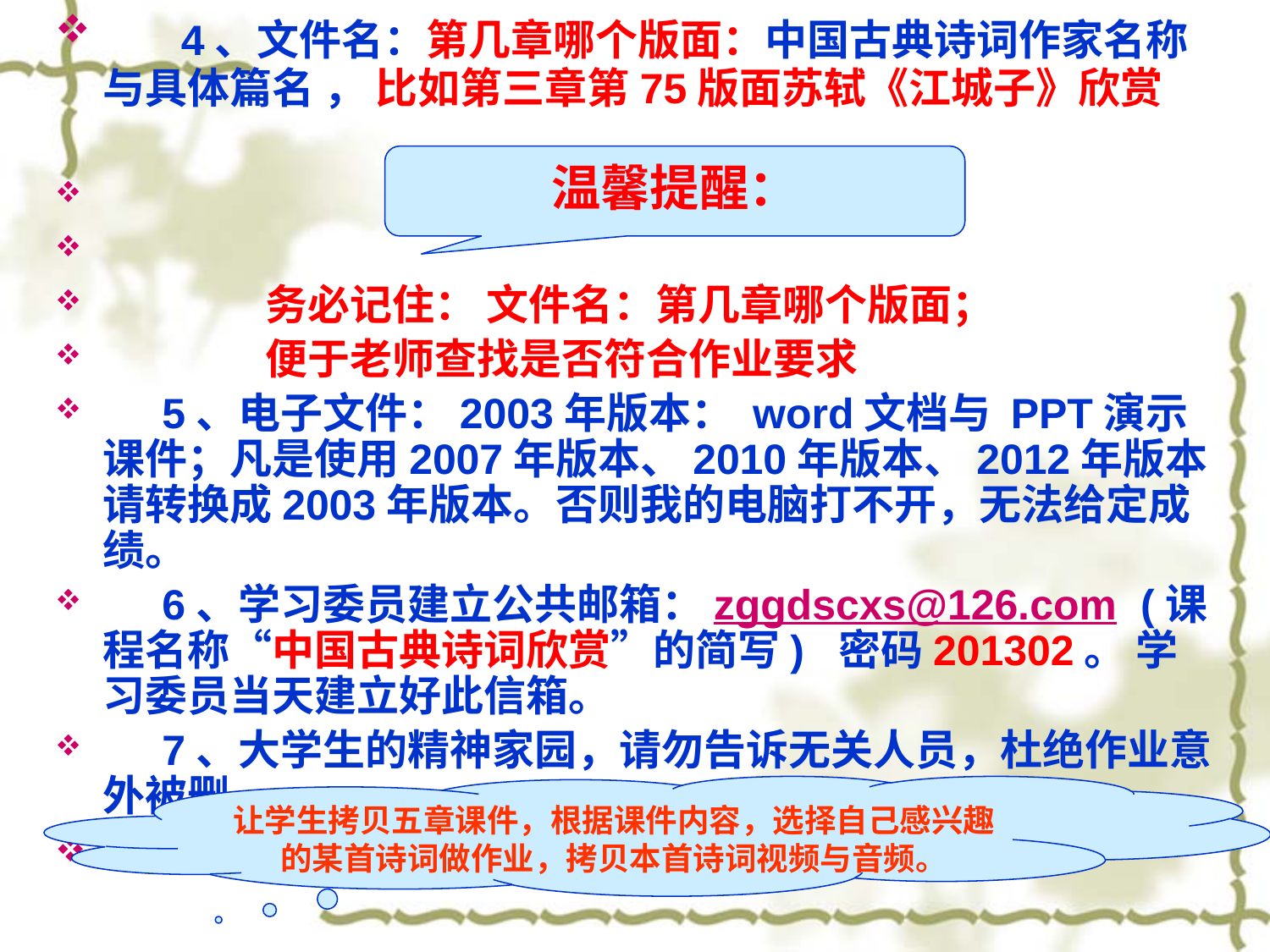

4、文件名：第几章哪个版面：中国古典诗词作家名称与具体篇名 ， 比如第三章第75版面苏轼《江城子》欣赏

                务必记住： 文件名：第几章哪个版面；
                便于老师查找是否符合作业要求
     5、电子文件：2003年版本： word文档与 PPT演示课件；凡是使用2007年版本、2010年版本、2012年版本请转换成2003年版本。否则我的电脑打不开，无法给定成绩。
     6、学习委员建立公共邮箱：zggdscxs@126.com  (课程名称“中国古典诗词欣赏”的简写)  密码201302。 学习委员当天建立好此信箱。
     7、大学生的精神家园，请勿告诉无关人员，杜绝作业意外被删。

#
温馨提醒：
让学生拷贝五章课件，根据课件内容，选择自己感兴趣的某首诗词做作业，拷贝本首诗词视频与音频。